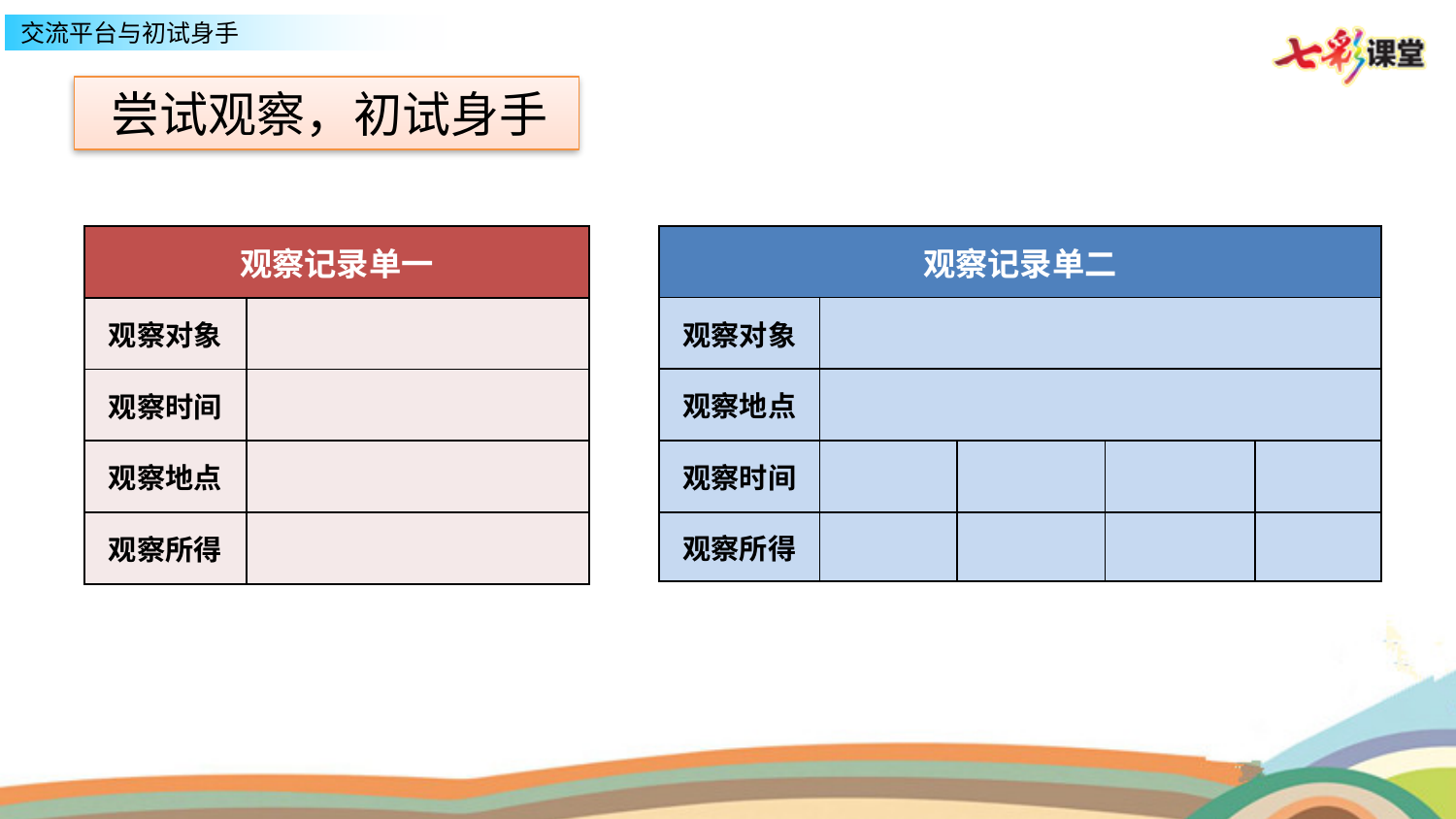

尝试观察，初试身手
| 观察记录单一 |  |
| --- | --- |
| 观察对象 |  |
| 观察时间 |  |
| 观察地点 |  |
| 观察所得 |  |
| 观察记录单二 |  |  |  |  |
| --- | --- | --- | --- | --- |
| 观察对象 |  |  |  |  |
| 观察地点 |  |  |  |  |
| 观察时间 |  |  |  |  |
| 观察所得 |  |  |  |  |